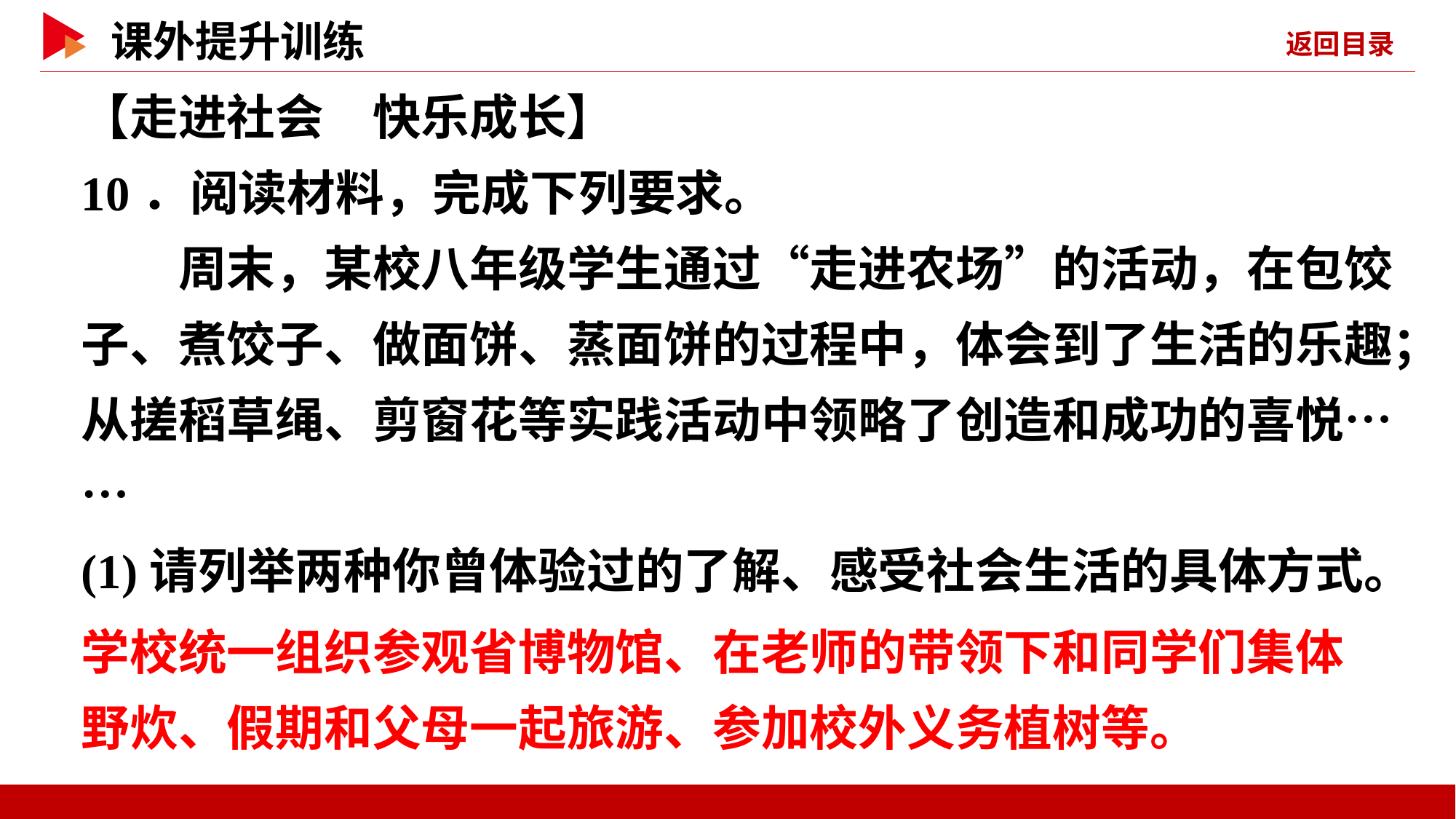

【走进社会　快乐成长】
10．阅读材料，完成下列要求。
　　周末，某校八年级学生通过“走进农场”的活动，在包饺子、煮饺子、做面饼、蒸面饼的过程中，体会到了生活的乐趣；从搓稻草绳、剪窗花等实践活动中领略了创造和成功的喜悦……
(1)请列举两种你曾体验过的了解、感受社会生活的具体方式。
学校统一组织参观省博物馆、在老师的带领下和同学们集体野炊、假期和父母一起旅游、参加校外义务植树等。